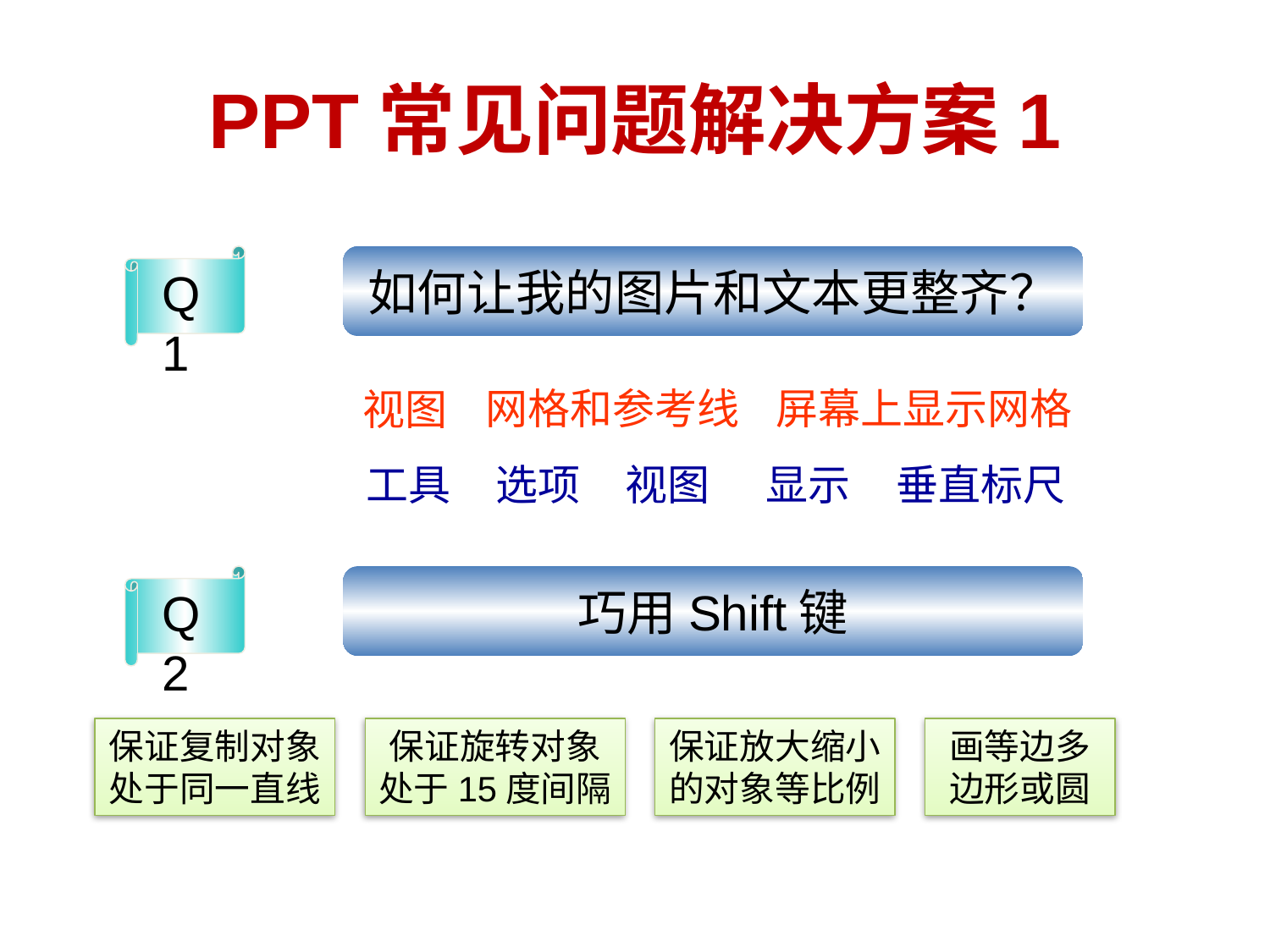

PPT常见问题解决方案1

Q1
如何让我的图片和文本更整齐？
网格和参考线
屏幕上显示网格
视图
赖祖亮@小木虫
视图
显示
垂直标尺
工具
选项

Q2
巧用Shift键
赖祖亮@小木虫
保证复制对象处于同一直线
保证旋转对象处于15度间隔
保证放大缩小的对象等比例
画等边多边形或圆